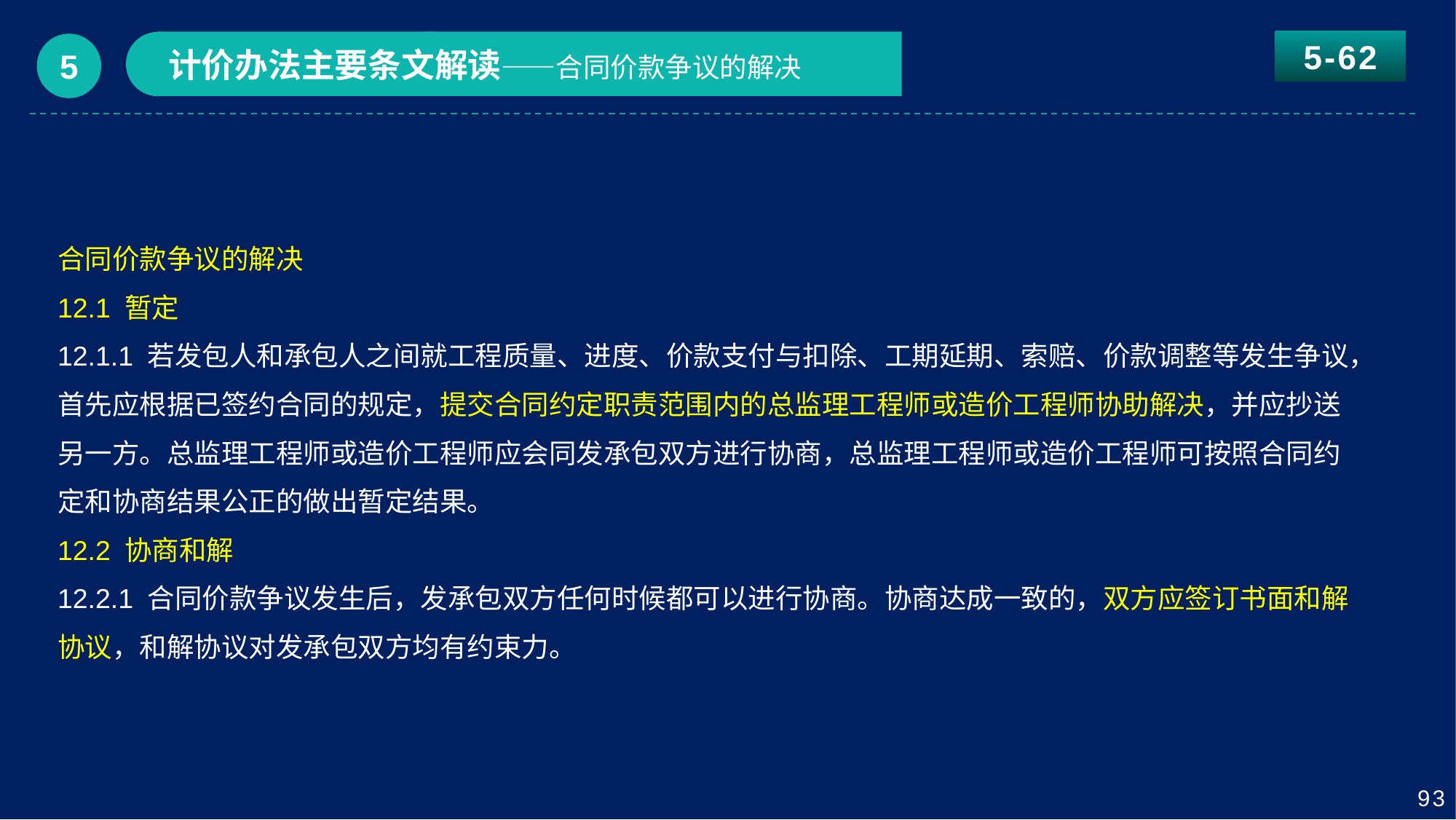

5-62
计价办法主要条文解读——合同价款争议的解决

5
合同价款争议的解决
12.1 暂定
12.1.1 若发包人和承包人之间就工程质量、进度、价款支付与扣除、工期延期、索赔、价款调整等发生争议，首先应根据已签约合同的规定，提交合同约定职责范围内的总监理工程师或造价工程师协助解决，并应抄送另一方。总监理工程师或造价工程师应会同发承包双方进行协商，总监理工程师或造价工程师可按照合同约定和协商结果公正的做出暂定结果。
12.2 协商和解
12.2.1 合同价款争议发生后，发承包双方任何时候都可以进行协商。协商达成一致的，双方应签订书面和解协议，和解协议对发承包双方均有约束力。
93